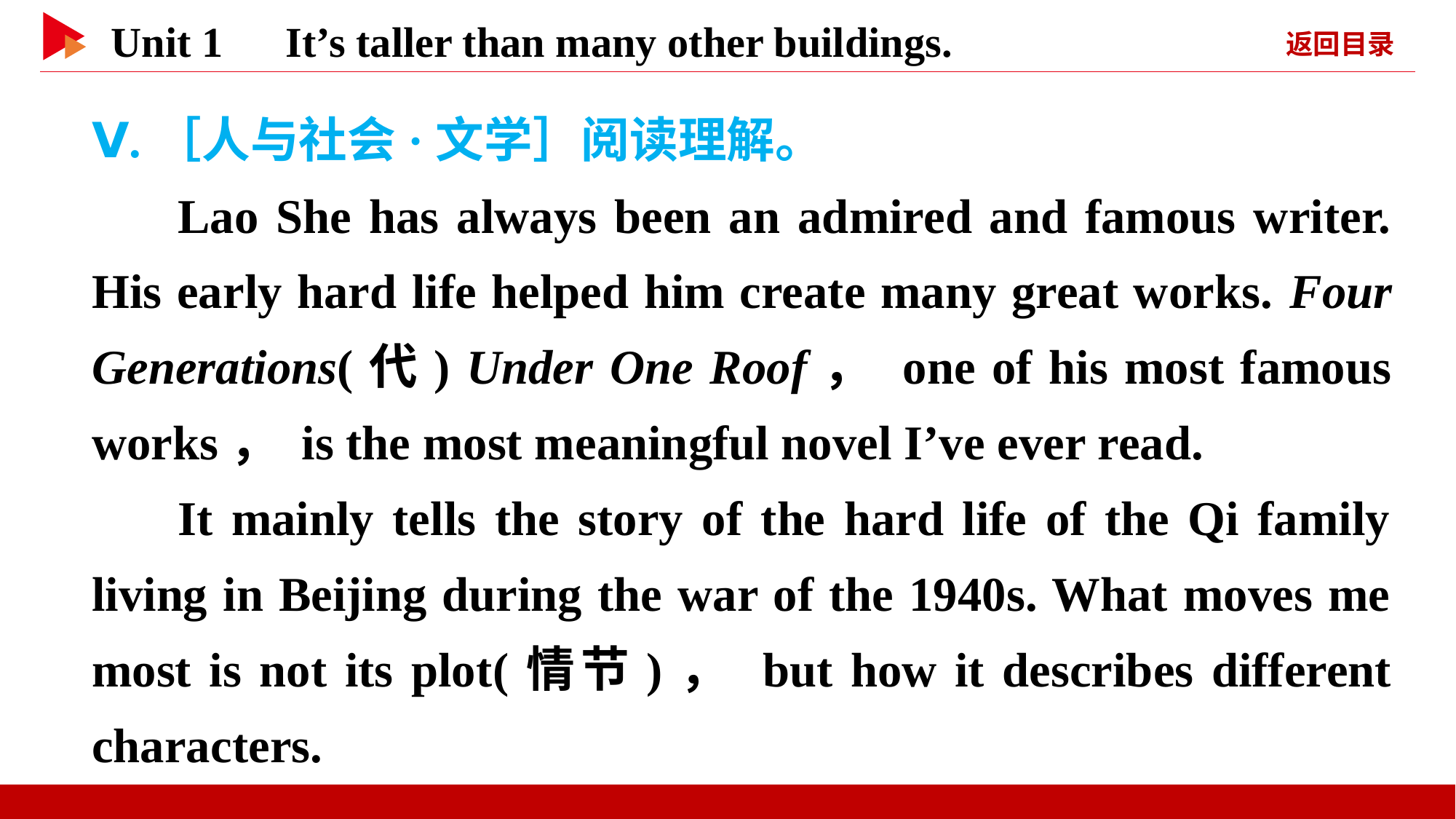

Ⅴ.［人与社会·文学］阅读理解。
Lao She has always been an admired and famous writer. His early hard life helped him create many great works. Four Generations(代) Under One Roof， one of his most famous works， is the most meaningful novel I’ve ever read.
It mainly tells the story of the hard life of the Qi family living in Beijing during the war of the 1940s. What moves me most is not its plot(情节)， but how it describes different characters.